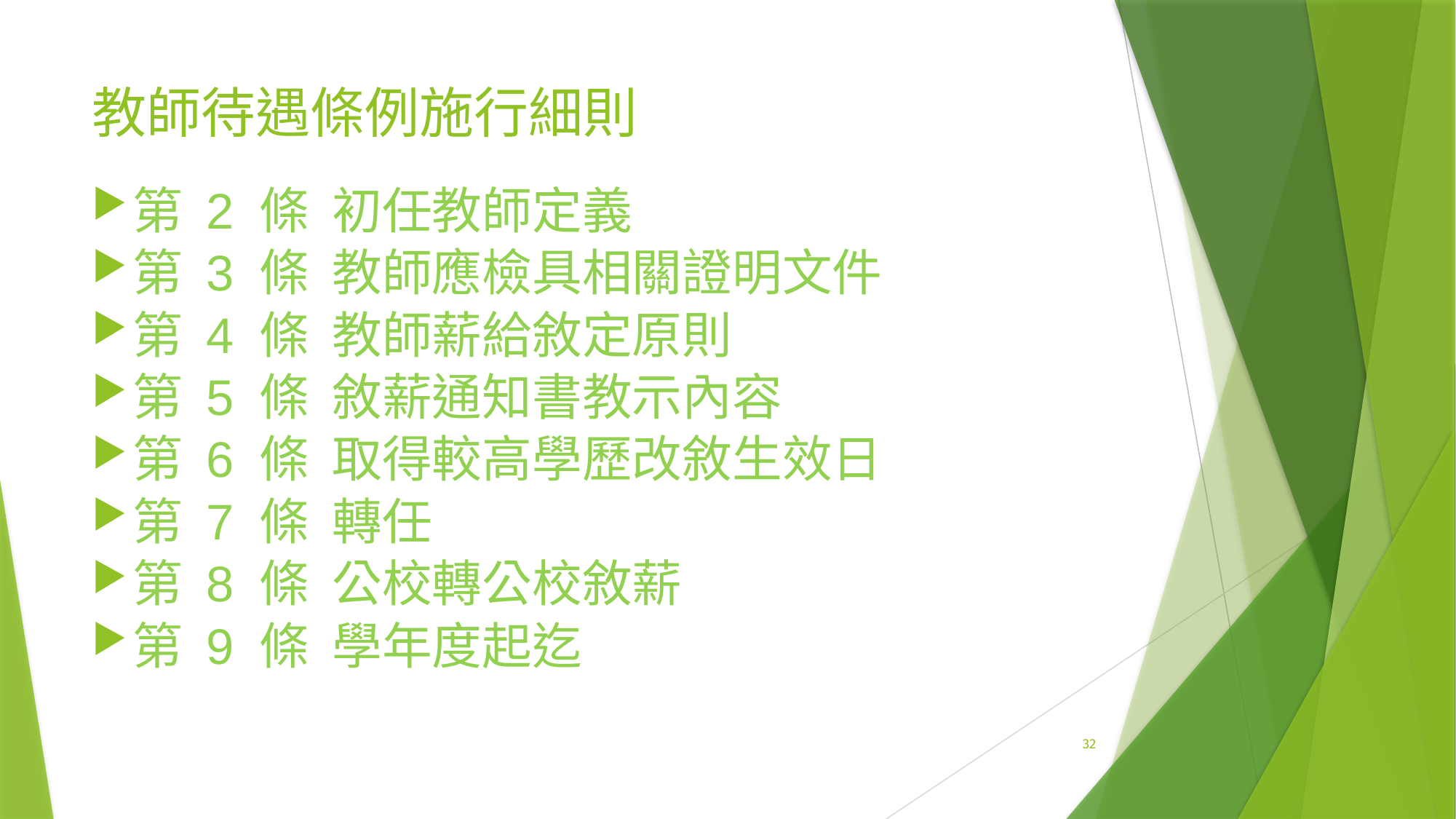

# 教師待遇條例施行細則
第 2 條  初任教師定義
第 3 條  教師應檢具相關證明文件
第 4 條  教師薪給敘定原則
第 5 條  敘薪通知書教示內容
第 6 條  取得較高學歷改敘生效日
第 7 條  轉任
第 8 條  公校轉公校敘薪
第 9 條  學年度起迄

32